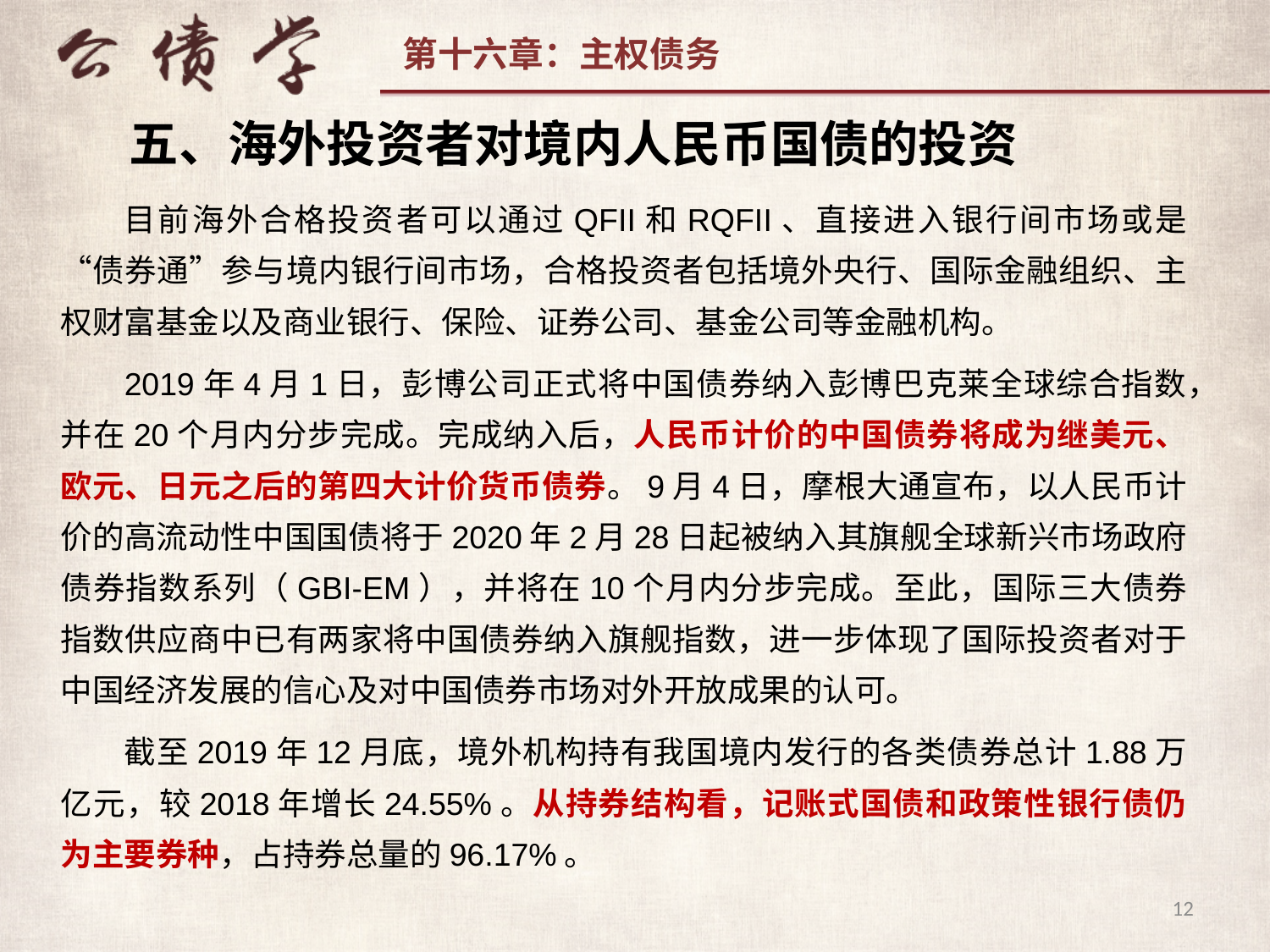

五、海外投资者对境内人民币国债的投资
目前海外合格投资者可以通过QFII和RQFII、直接进入银行间市场或是“债券通”参与境内银行间市场，合格投资者包括境外央行、国际金融组织、主权财富基金以及商业银行、保险、证券公司、基金公司等金融机构。
2019年4月1日，彭博公司正式将中国债券纳入彭博巴克莱全球综合指数，并在20个月内分步完成。完成纳入后，人民币计价的中国债券将成为继美元、欧元、日元之后的第四大计价货币债券。9月4日，摩根大通宣布，以人民币计价的高流动性中国国债将于2020年2月28日起被纳入其旗舰全球新兴市场政府债券指数系列（GBI-EM），并将在10个月内分步完成。至此，国际三大债券指数供应商中已有两家将中国债券纳入旗舰指数，进一步体现了国际投资者对于中国经济发展的信心及对中国债券市场对外开放成果的认可。
截至2019年12月底，境外机构持有我国境内发行的各类债券总计1.88万亿元，较2018年增长24.55%。从持券结构看，记账式国债和政策性银行债仍为主要券种，占持券总量的96.17%。
12